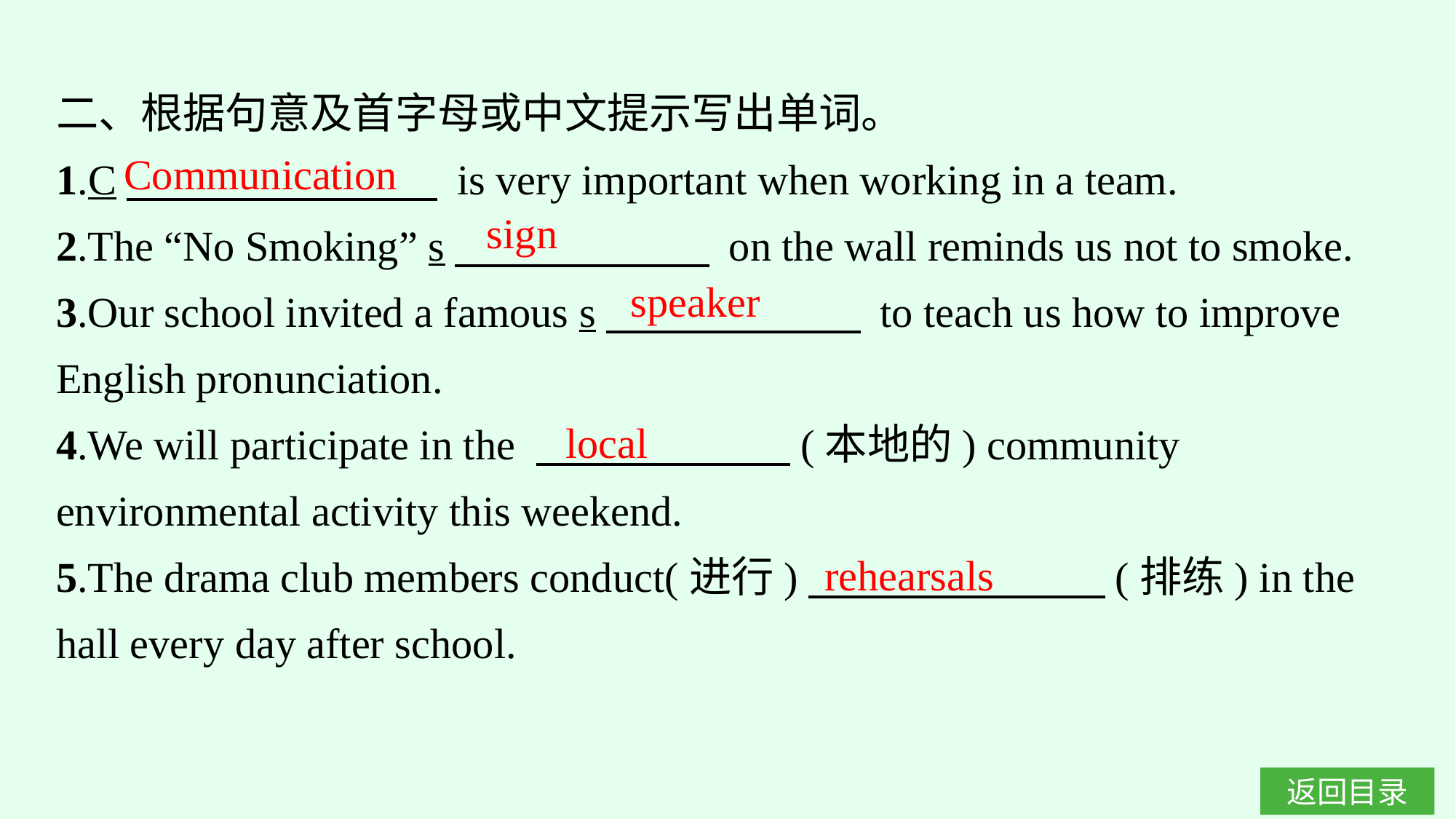

二、根据句意及首字母或中文提示写出单词。
1.C　　　　      　　 is very important when working in a team.
2.The “No Smoking” s　　　　　　 on the wall reminds us not to smoke.
3.Our school invited a famous s　　　　　　 to teach us how to improve English pronunciation.
4.We will participate in the 　　　　　　(本地的) community environmental activity this weekend.
5.The drama club members conduct(进行)　　　　　　　(排练) in the hall every day after school.
Communication
sign
speaker
local
rehearsals